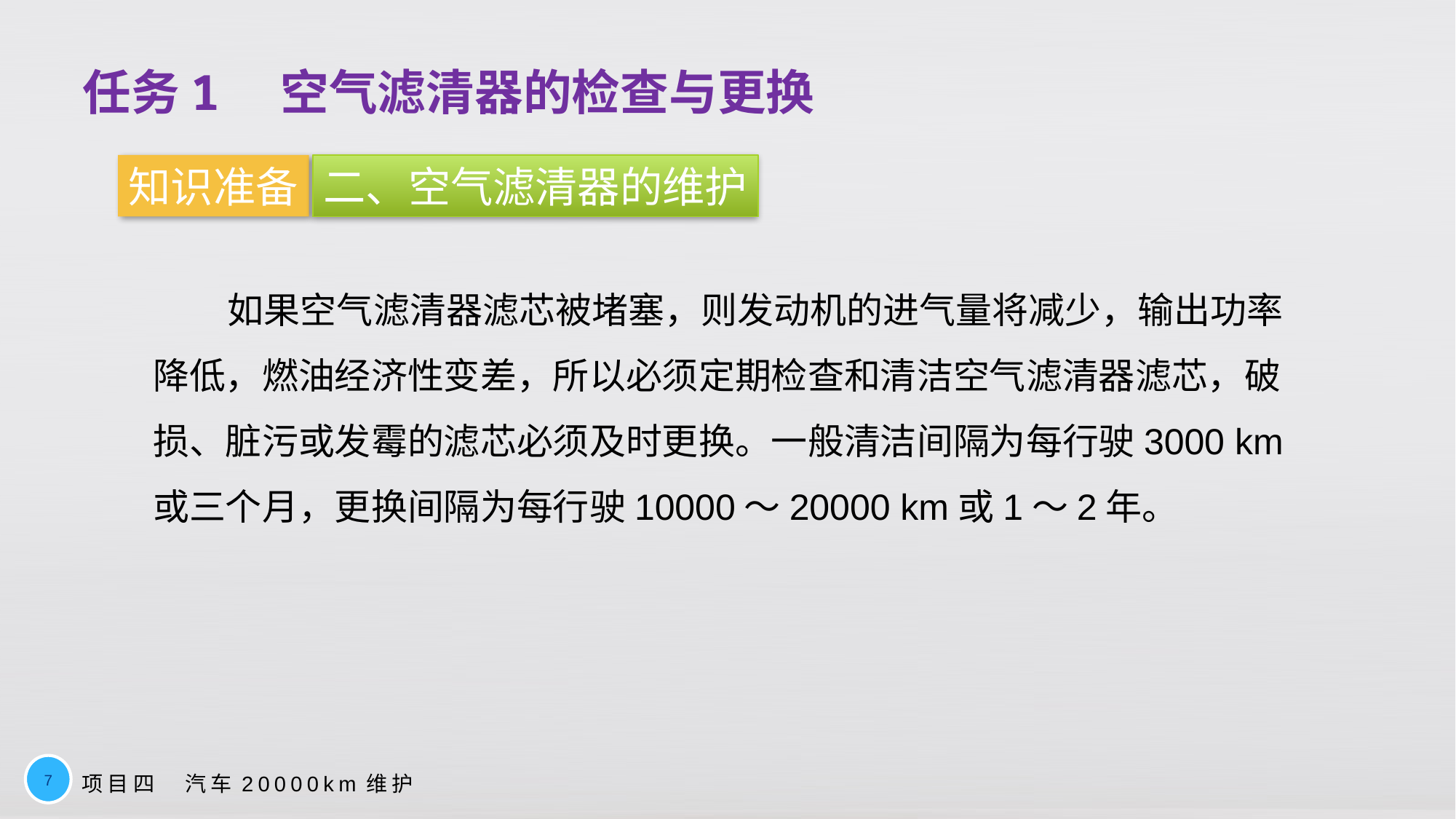

任务1　空气滤清器的检查与更换
知识准备
二、空气滤清器的维护
如果空气滤清器滤芯被堵塞，则发动机的进气量将减少，输出功率降低，燃油经济性变差，所以必须定期检查和清洁空气滤清器滤芯，破损、脏污或发霉的滤芯必须及时更换。一般清洁间隔为每行驶3000 km或三个月，更换间隔为每行驶10000～20000 km或1～2年。
7